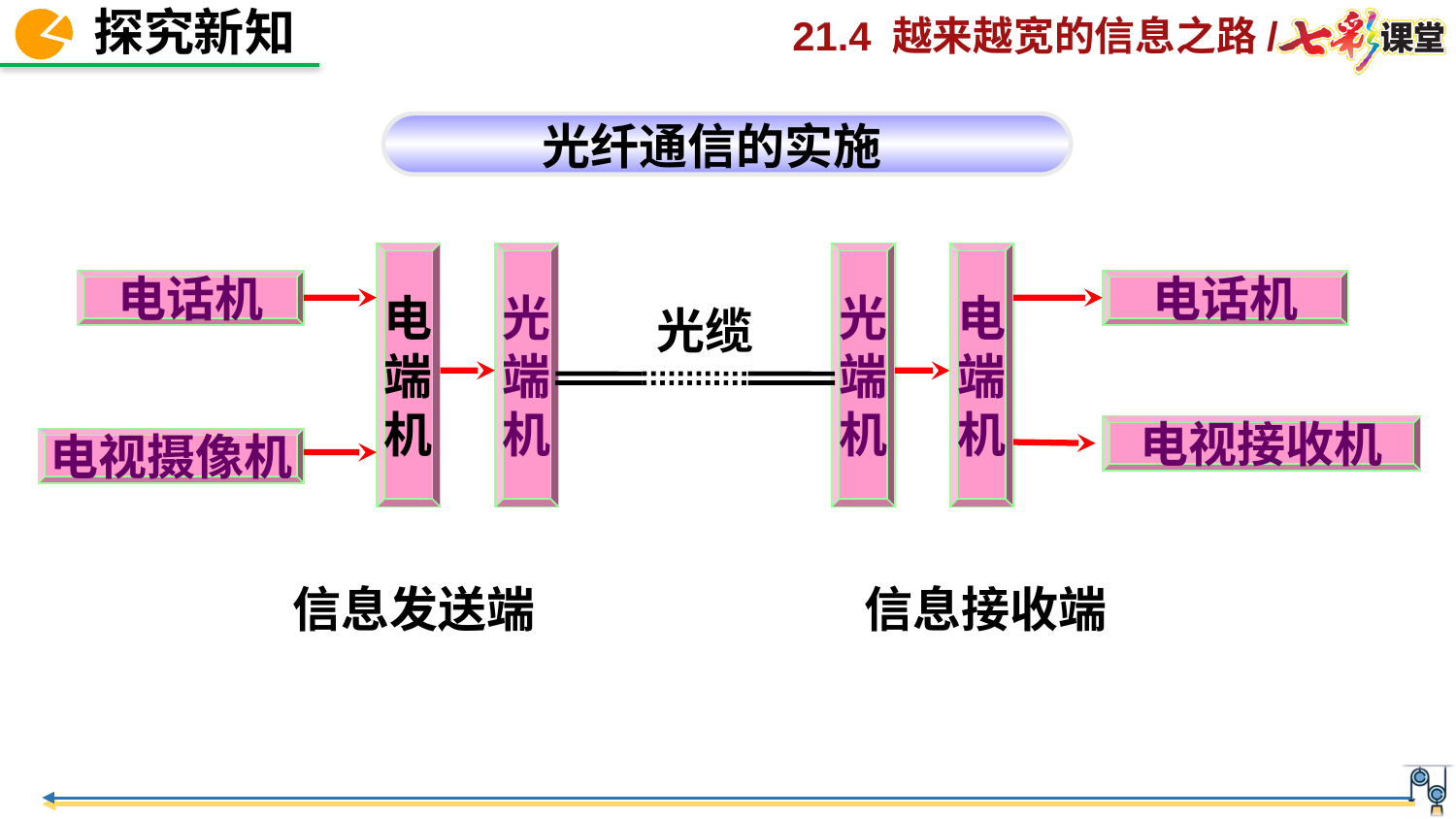

光纤通信的实施

电
端
机
光
端
机
光
端
机
电
端
机
电话机
电话机
光缆

电视接收机
电视摄像机

信息接收端
信息发送端